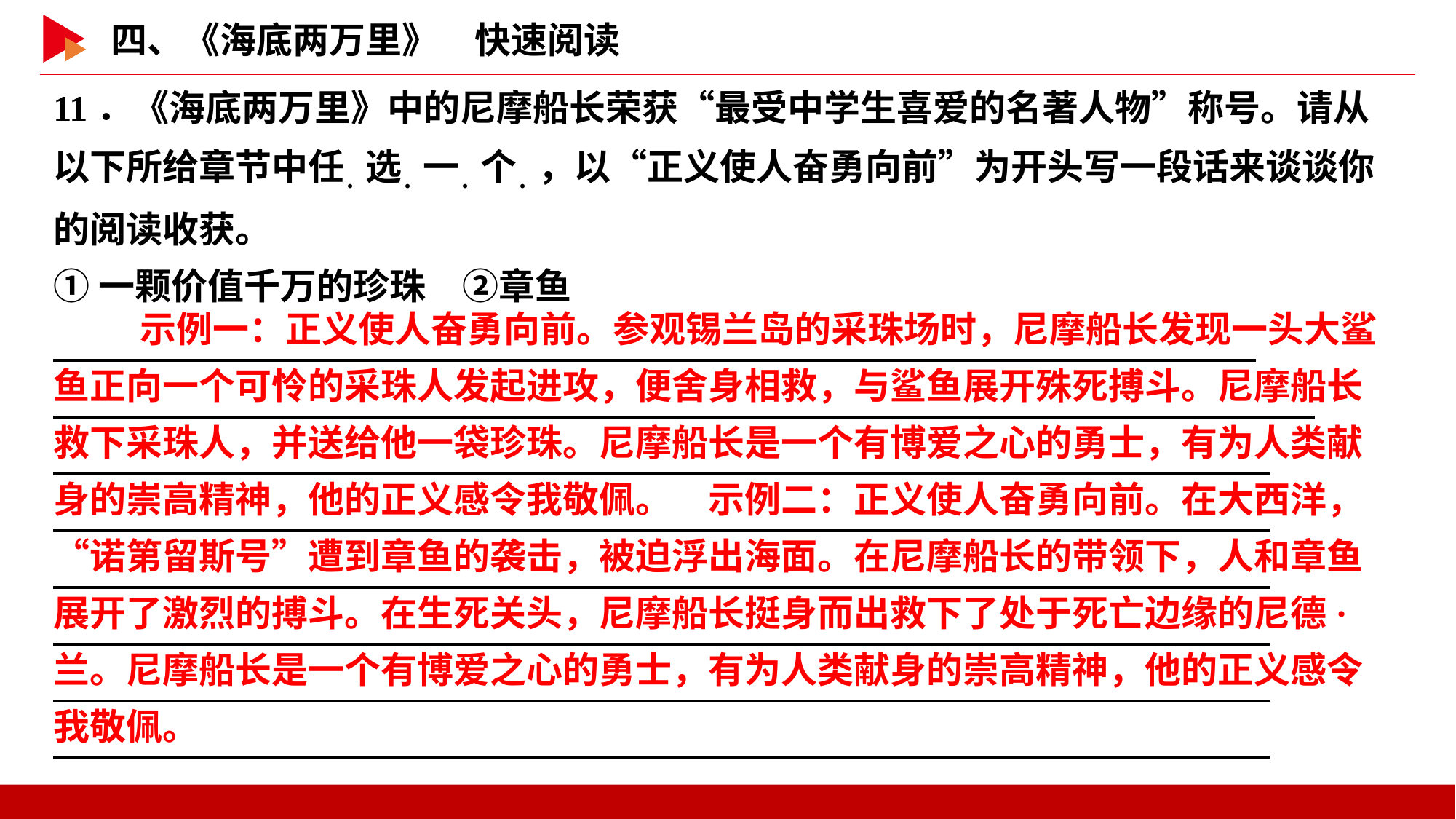

11．《海底两万里》中的尼摩船长荣获“最受中学生喜爱的名著人物”称号。请从以下所给章节中任．选．一．个．，以“正义使人奋勇向前”为开头写一段话来谈谈你的阅读收获。
①一颗价值千万的珍珠　②章鱼

示例一：正义使人奋勇向前。参观锡兰岛的采珠场时，尼摩船长发现一头大鲨鱼正向一个可怜的采珠人发起进攻，便舍身相救，与鲨鱼展开殊死搏斗。尼摩船长救下采珠人，并送给他一袋珍珠。尼摩船长是一个有博爱之心的勇士，有为人类献身的崇高精神，他的正义感令我敬佩。　示例二：正义使人奋勇向前。在大西洋，“诺第留斯号”遭到章鱼的袭击，被迫浮出海面。在尼摩船长的带领下，人和章鱼展开了激烈的搏斗。在生死关头，尼摩船长挺身而出救下了处于死亡边缘的尼德·兰。尼摩船长是一个有博爱之心的勇士，有为人类献身的崇高精神，他的正义感令我敬佩。